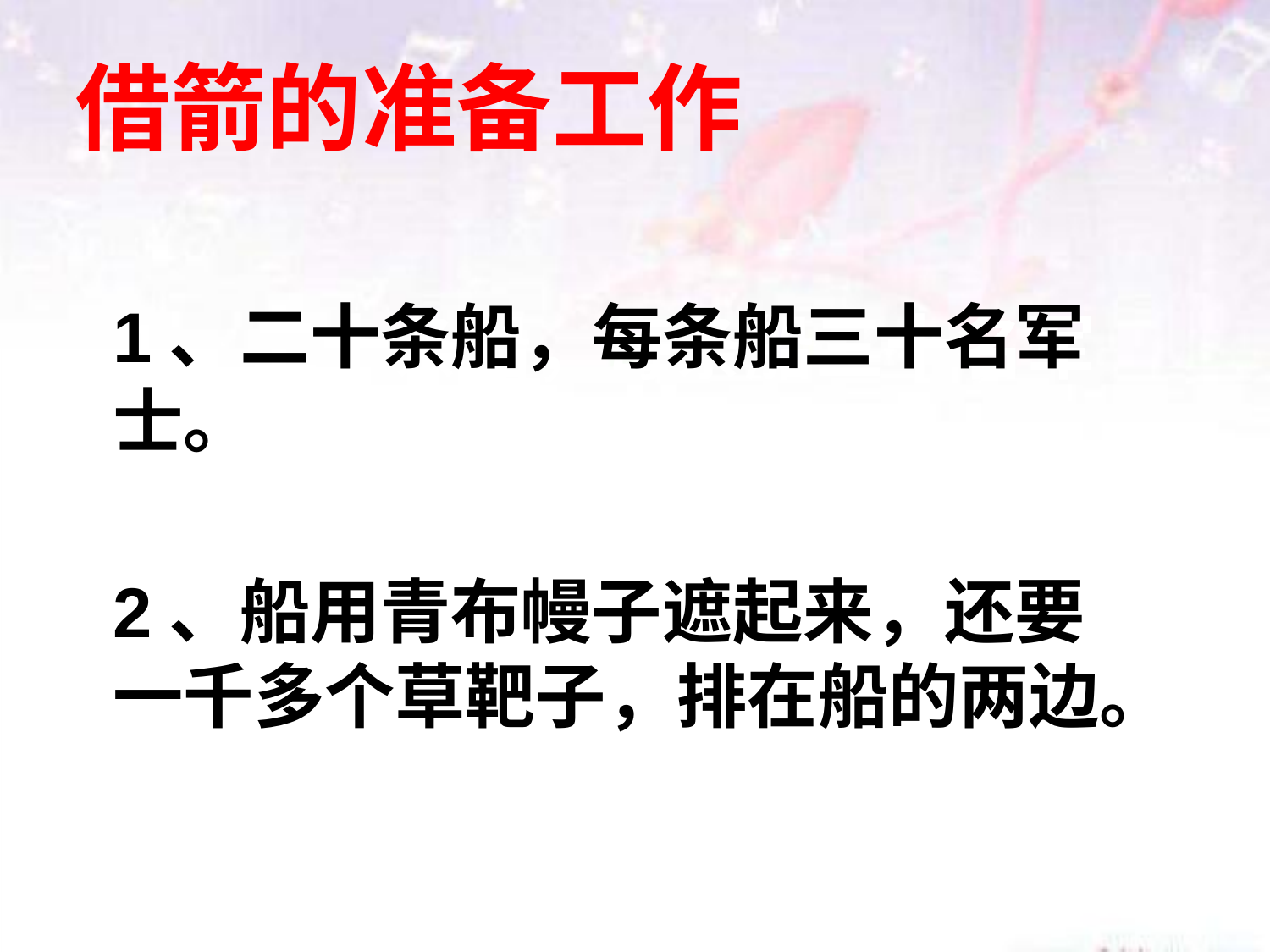

借箭的准备工作
1、二十条船，每条船三十名军士。
2、船用青布幔子遮起来，还要一千多个草靶子，排在船的两边。